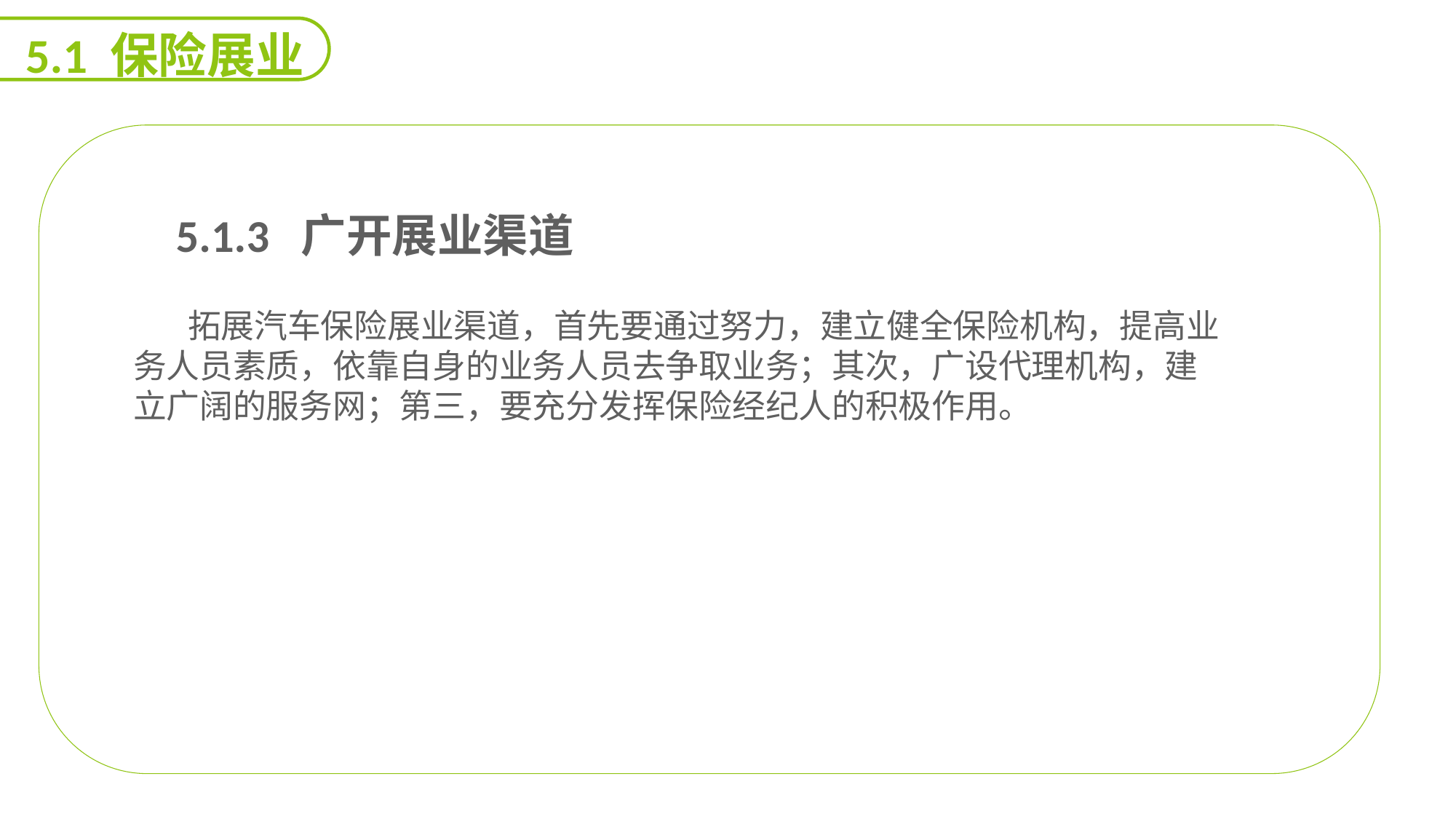

5.1 保险展业

 5.1.3  广开展业渠道

拓展汽车保险展业渠道，首先要通过努力，建立健全保险机构，提高业务人员素质，依靠自身的业务人员去争取业务；其次，广设代理机构，建立广阔的服务网；第三，要充分发挥保险经纪人的积极作用。

能力
目标
延迟符